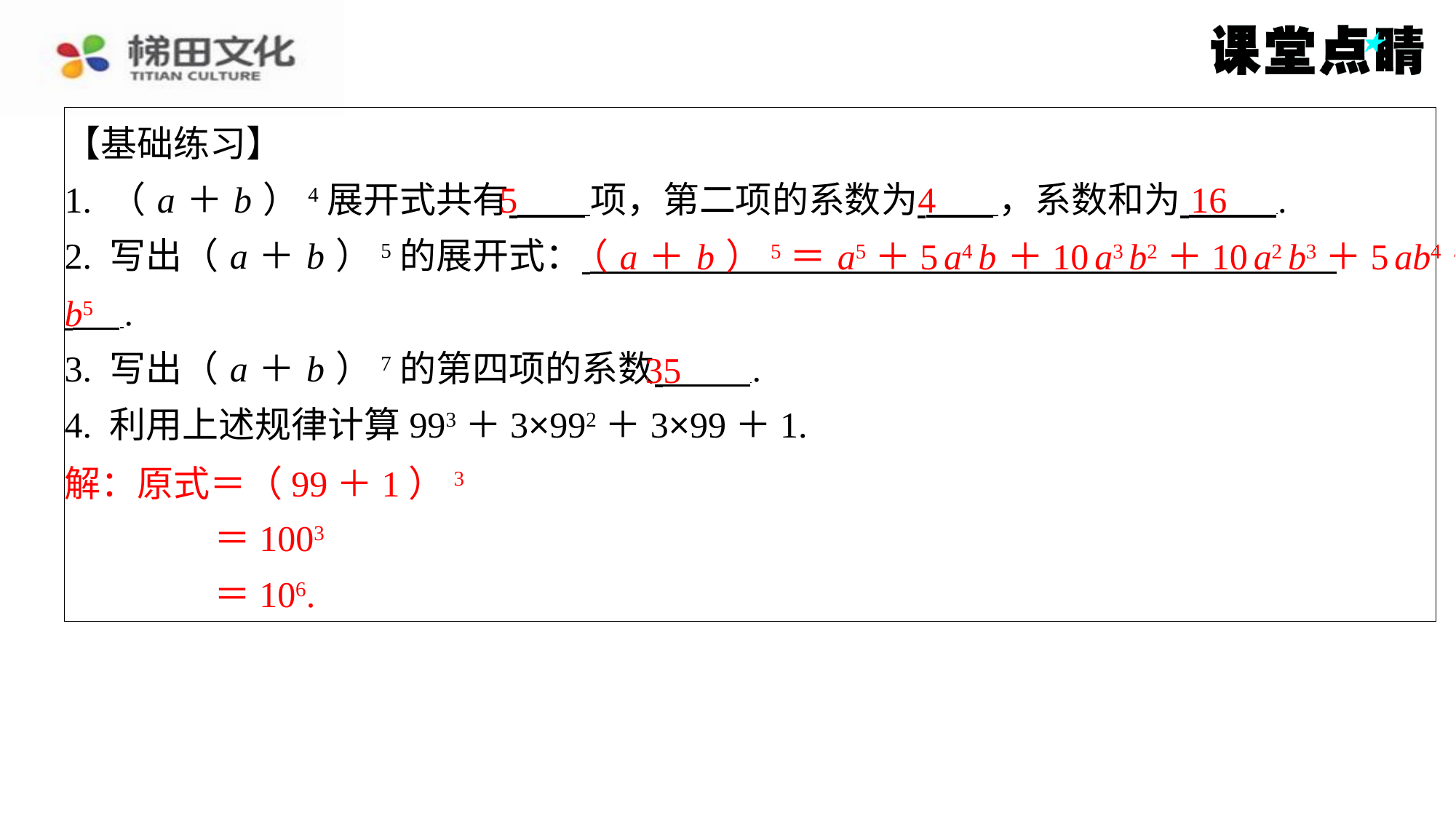

【基础练习】
1. （ a ＋ b ）4展开式共有            项，第二项的系数为            ，系数和为               ⁠.
2. 写出（ a ＋ b ）5的展开式：                                                                                                                ⁠
         ⁠.
3. 写出（ a ＋ b ）7的第四项的系数               ⁠.
4. 利用上述规律计算993＋3×992＋3×99＋1.
解：原式＝（99＋1）3
＝1003
＝106.
5
4
16
（ a ＋ b ）5＝ a5＋5 a4 b ＋10 a3 b2＋10 a2 b3＋5 ab4＋
b5
35
解：原式＝（99＋1）3
＝1003
＝106.